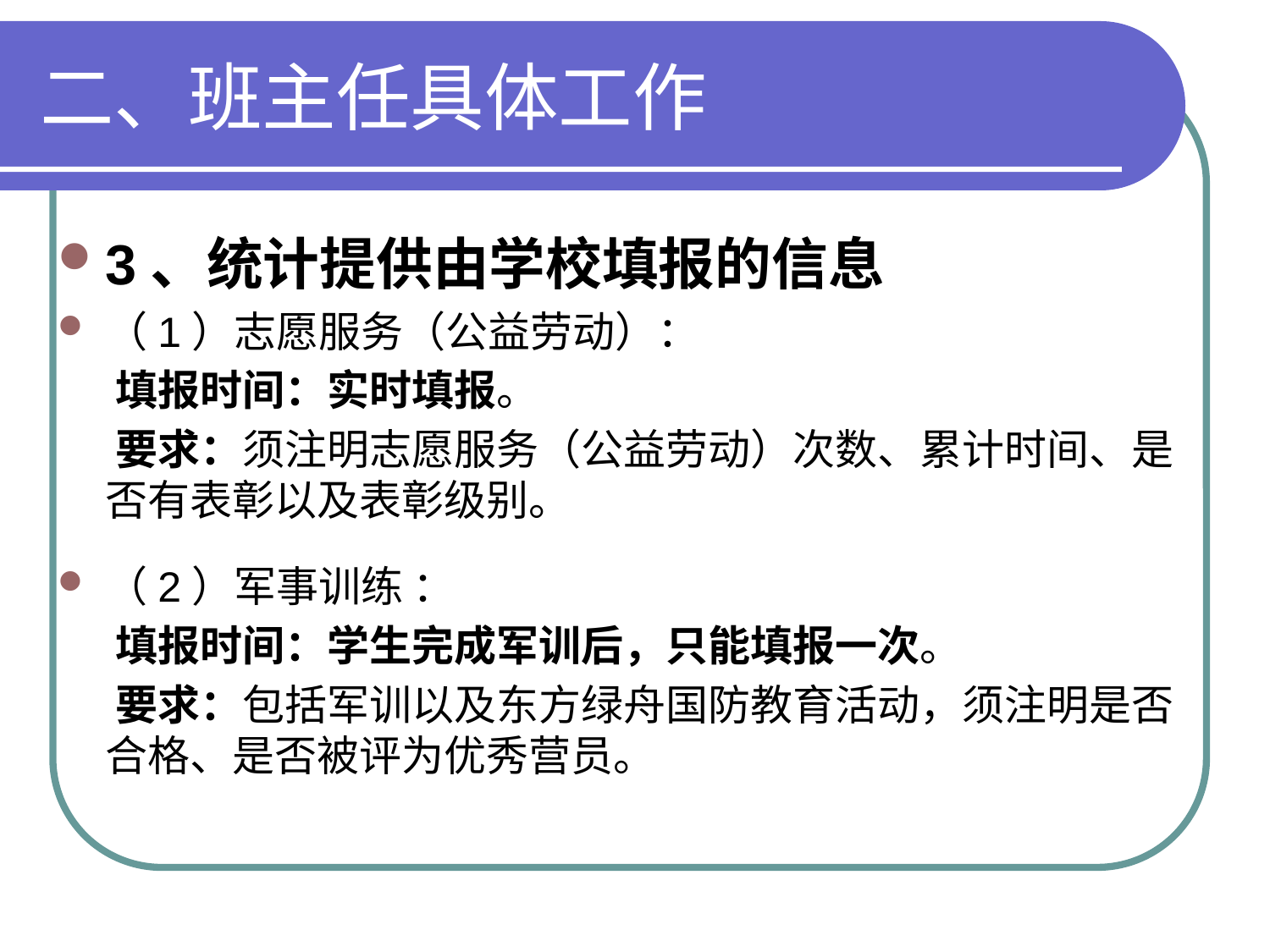

# 二、班主任具体工作
3、统计提供由学校填报的信息
（1）志愿服务（公益劳动）：
     填报时间：实时填报。
     要求：须注明志愿服务（公益劳动）次数、累计时间、是否有表彰以及表彰级别。

（2）军事训练 ：
     填报时间：学生完成军训后，只能填报一次。
     要求：包括军训以及东方绿舟国防教育活动，须注明是否合格、是否被评为优秀营员。